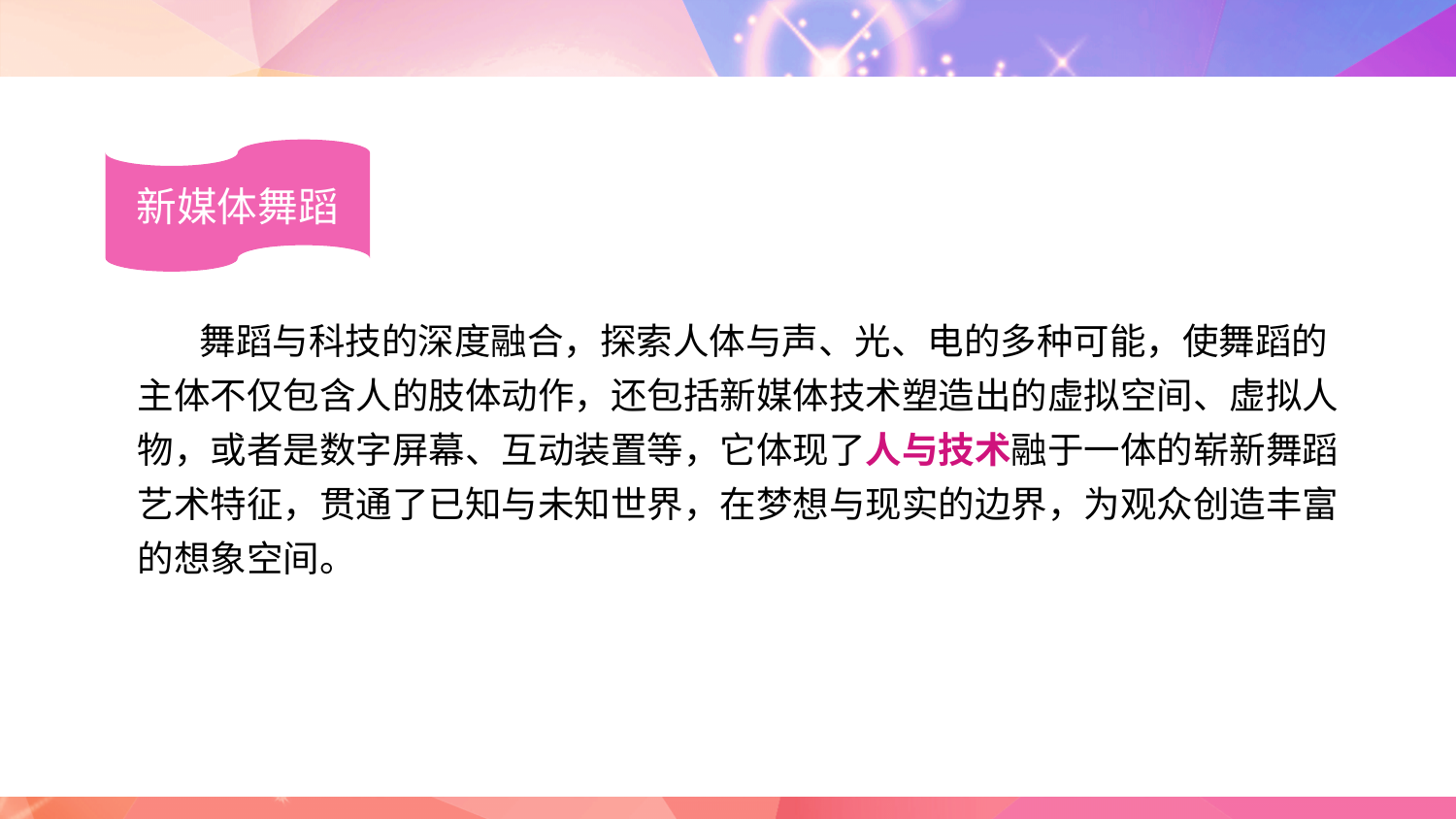

新媒体舞蹈

 舞蹈与科技的深度融合，探索人体与声、光、电的多种可能，使舞蹈的主体不仅包含人的肢体动作，还包括新媒体技术塑造出的虚拟空间、虚拟人物，或者是数字屏幕、互动装置等，它体现了人与技术融于一体的崭新舞蹈艺术特征，贯通了已知与未知世界，在梦想与现实的边界，为观众创造丰富的想象空间。